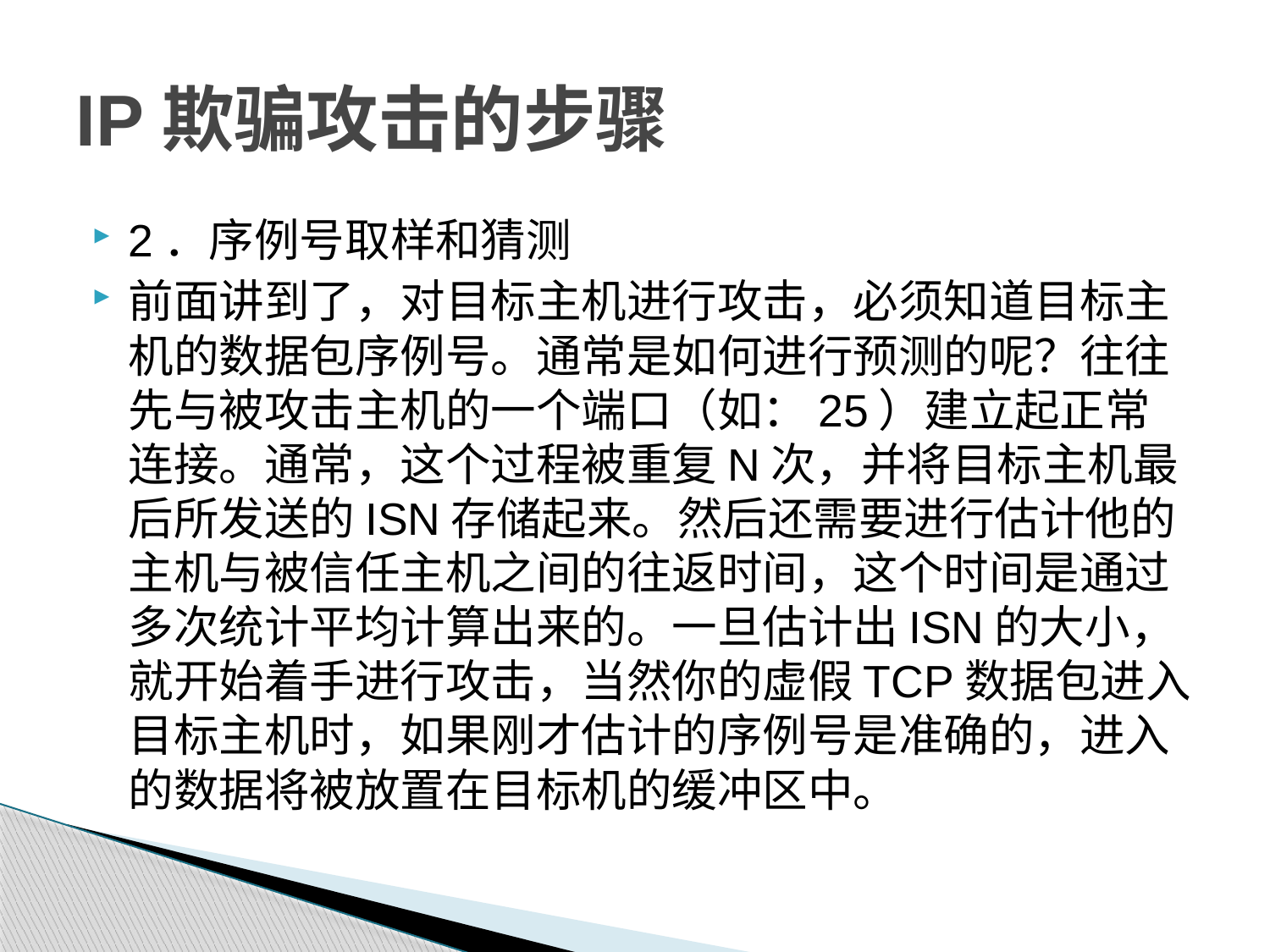

# IP欺骗攻击的步骤
2．序例号取样和猜测
前面讲到了，对目标主机进行攻击，必须知道目标主机的数据包序例号。通常是如何进行预测的呢？往往先与被攻击主机的一个端口（如：25）建立起正常连接。通常，这个过程被重复N次，并将目标主机最后所发送的ISN存储起来。然后还需要进行估计他的主机与被信任主机之间的往返时间，这个时间是通过多次统计平均计算出来的。一旦估计出ISN的大小，就开始着手进行攻击，当然你的虚假TCP数据包进入目标主机时，如果刚才估计的序例号是准确的，进入的数据将被放置在目标机的缓冲区中。